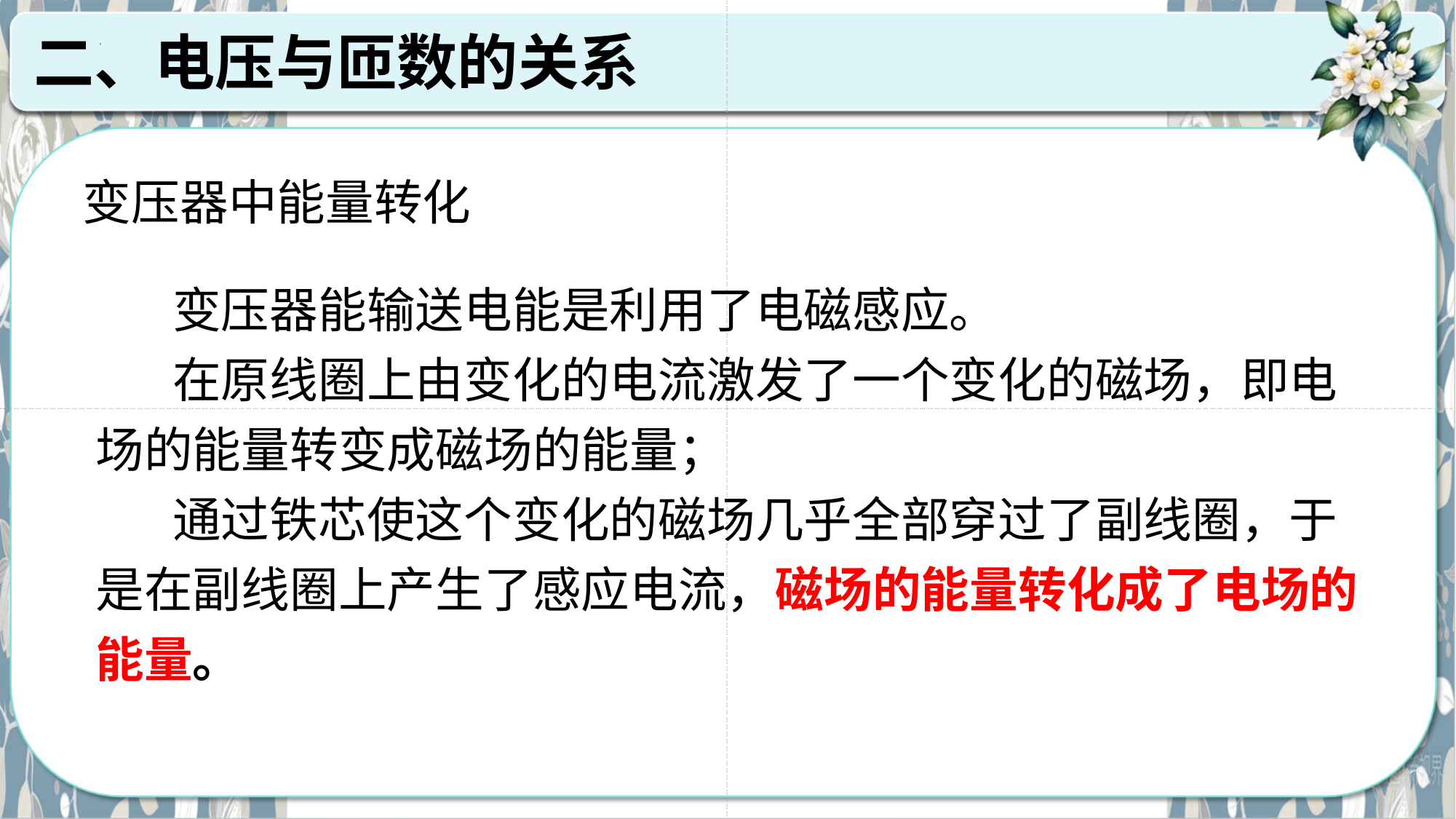

二、电压与匝数的关系
变压器中能量转化
      变压器能输送电能是利用了电磁感应。
      在原线圈上由变化的电流激发了一个变化的磁场，即电场的能量转变成磁场的能量；
      通过铁芯使这个变化的磁场几乎全部穿过了副线圈，于是在副线圈上产生了感应电流，磁场的能量转化成了电场的能量。